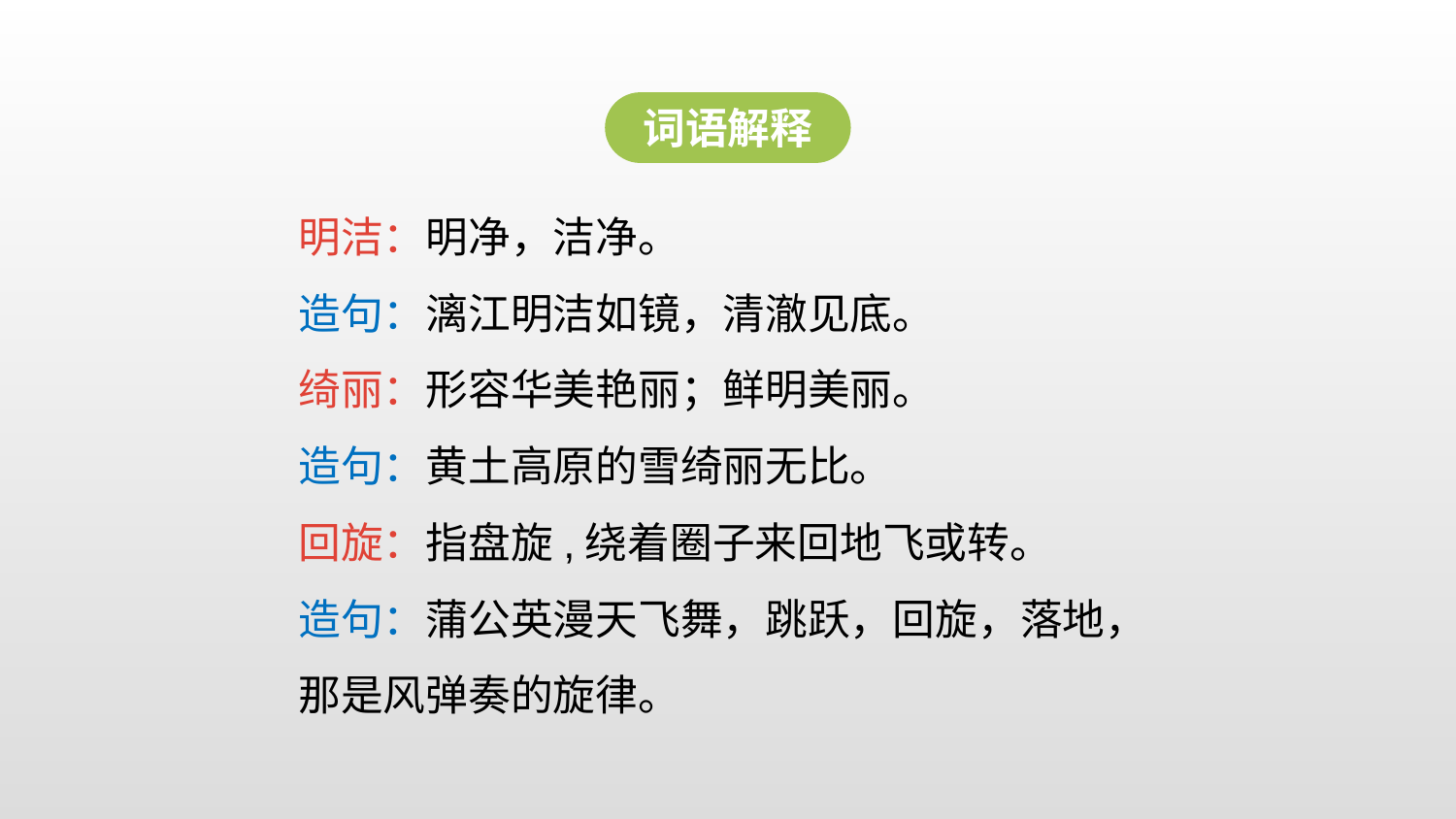

词语解释
明洁：明净，洁净。
造句：漓江明洁如镜，清澈见底。
绮丽：形容华美艳丽；鲜明美丽。
造句：黄土高原的雪绮丽无比。
回旋：指盘旋,绕着圈子来回地飞或转。
造句：蒲公英漫天飞舞，跳跃，回旋，落地，
那是风弹奏的旋律。